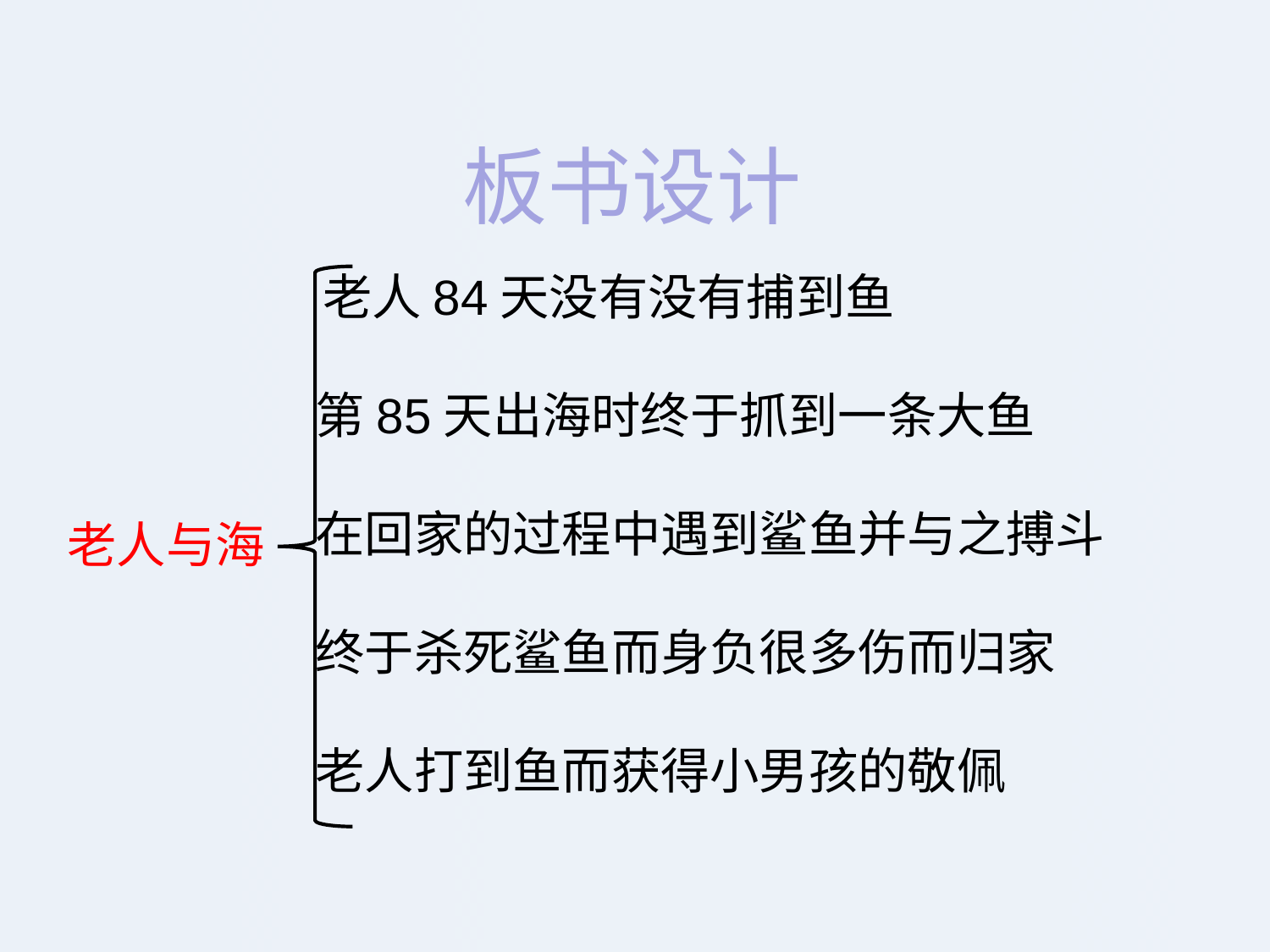

板书设计
                       老人84天没有没有捕到鱼

              第85天出海时终于抓到一条大鱼

              在回家的过程中遇到鲨鱼并与之搏斗

              终于杀死鲨鱼而身负很多伤而归家

              老人打到鱼而获得小男孩的敬佩

老人与海